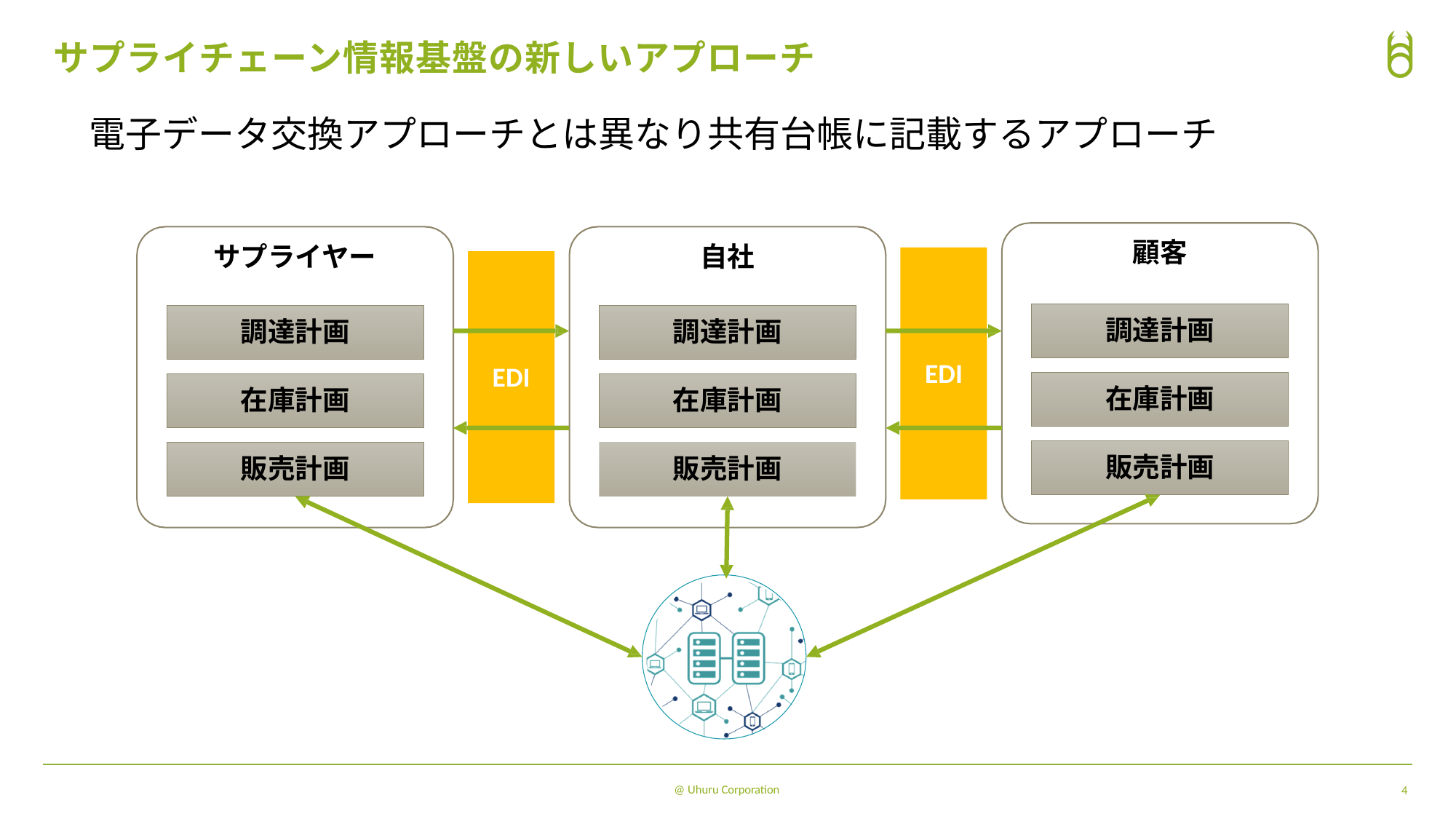

# サプライチェーン情報基盤の新しいアプローチ
電⼦データ交換アプローチとは異なり共有台帳に記載するアプローチ

顧客
サプライヤー
⾃社

調達計画
調達計画
調達計画

EDI
EDI

在庫計画
在庫計画
在庫計画

販売計画
販売計画
販売計画

@ Uhuru Corporation
4